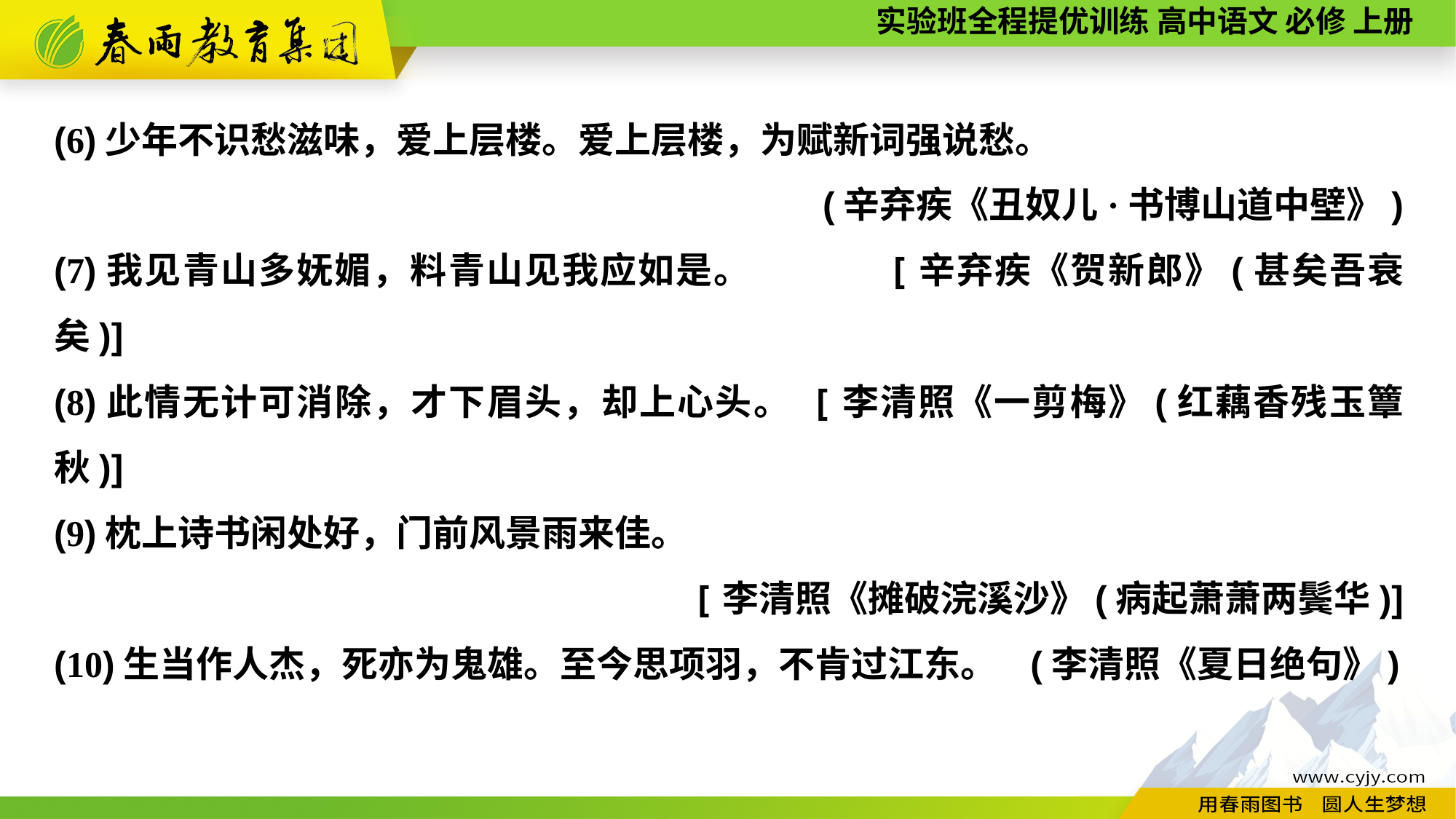

(6)少年不识愁滋味，爱上层楼。爱上层楼，为赋新词强说愁。
(辛弃疾《丑奴儿·书博山道中壁》)
(7)我见青山多妩媚，料青山见我应如是。             [辛弃疾《贺新郎》(甚矣吾衰矣)]
(8)此情无计可消除，才下眉头，却上心头。 [李清照《一剪梅》(红藕香残玉簟秋)]
(9)枕上诗书闲处好，门前风景雨来佳。
[李清照《摊破浣溪沙》(病起萧萧两鬓华)]
(10)生当作人杰，死亦为鬼雄。至今思项羽，不肯过江东。   (李清照《夏日绝句》)